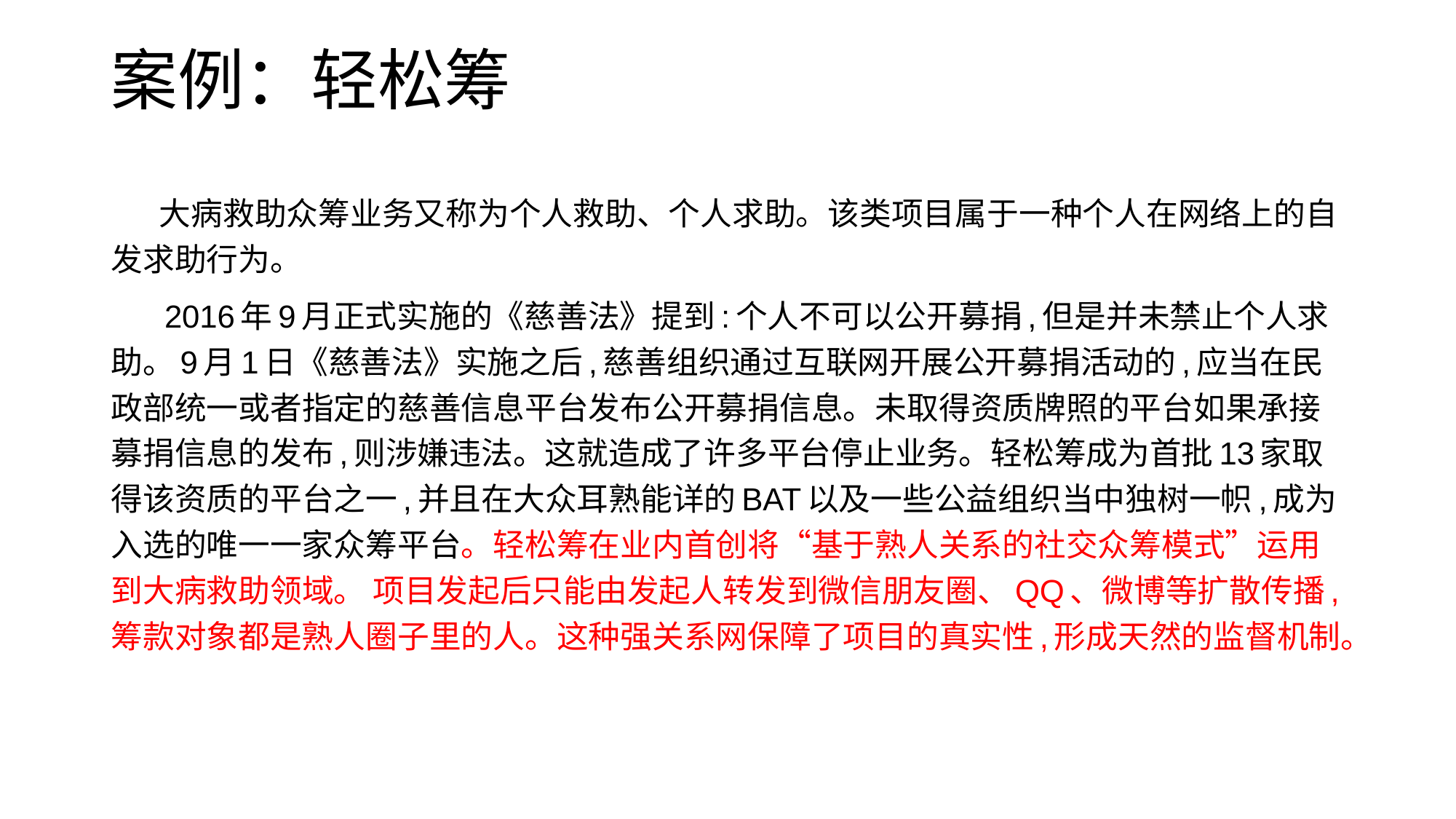

# 案例：轻松筹
      大病救助众筹业务又称为个人救助、个人求助。该类项目属于一种个人在网络上的自发求助行为。
      2016年9月正式实施的《慈善法》提到:个人不可以公开募捐,但是并未禁止个人求助。9月1日《慈善法》实施之后,慈善组织通过互联网开展公开募捐活动的,应当在民政部统一或者指定的慈善信息平台发布公开募捐信息。未取得资质牌照的平台如果承接募捐信息的发布,则涉嫌违法。这就造成了许多平台停止业务。轻松筹成为首批13家取得该资质的平台之一,并且在大众耳熟能详的BAT以及一些公益组织当中独树一帜,成为入选的唯一一家众筹平台。轻松筹在业内首创将“基于熟人关系的社交众筹模式”运用到大病救助领域。 项目发起后只能由发起人转发到微信朋友圈、QQ、微博等扩散传播,筹款对象都是熟人圈子里的人。这种强关系网保障了项目的真实性,形成天然的监督机制。